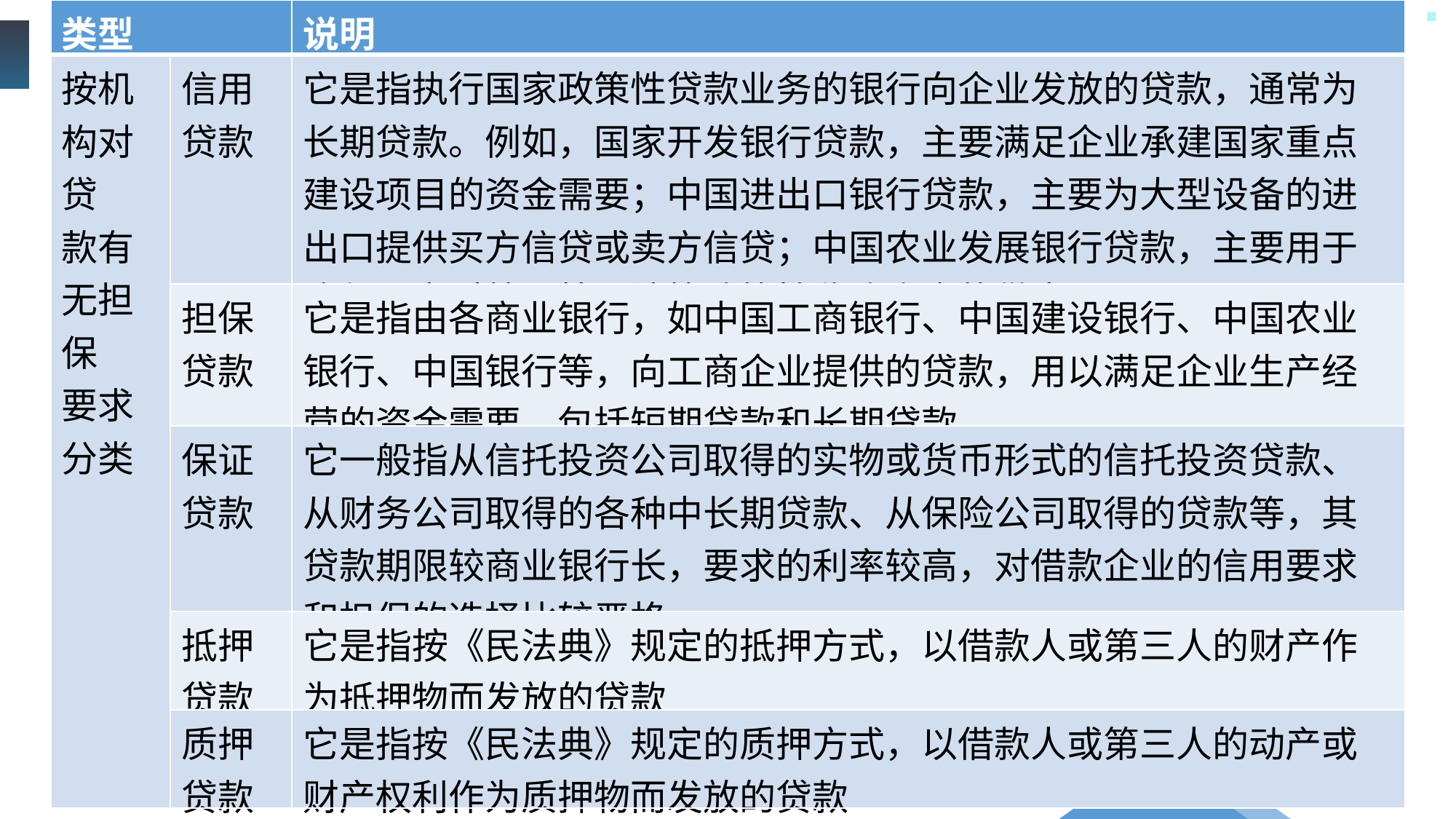

| 类型 |  | 说明 |
| --- | --- | --- |
| 按机构对贷 款有无担保 要求分类 | 信用贷款 | 它是指执行国家政策性贷款业务的银行向企业发放的贷款，通常为长期贷款。例如，国家开发银行贷款，主要满足企业承建国家重点建设项目的资金需要；中国进出口银行贷款，主要为大型设备的进出口提供买方信贷或卖方信贷；中国农业发展银行贷款，主要用于确保国家对粮、棉、油等政策性收购资金的供应 |
|  | 担保贷款 | 它是指由各商业银行，如中国工商银行、中国建设银行、中国农业银行、中国银行等，向工商企业提供的贷款，用以满足企业生产经营的资金需要，包括短期贷款和长期贷款 |
|  | 保证贷款 | 它一般指从信托投资公司取得的实物或货币形式的信托投资贷款、从财务公司取得的各种中长期贷款、从保险公司取得的贷款等，其贷款期限较商业银行长，要求的利率较高，对借款企业的信用要求和担保的选择比较严格 |
|  | 抵押贷款 | 它是指按《民法典》规定的抵押方式，以借款人或第三人的财产作为抵押物而发放的贷款 |
|  | 质押贷款 | 它是指按《民法典》规定的质押方式，以借款人或第三人的动产或财产权利作为质押物而发放的贷款 |

基 础 知 识